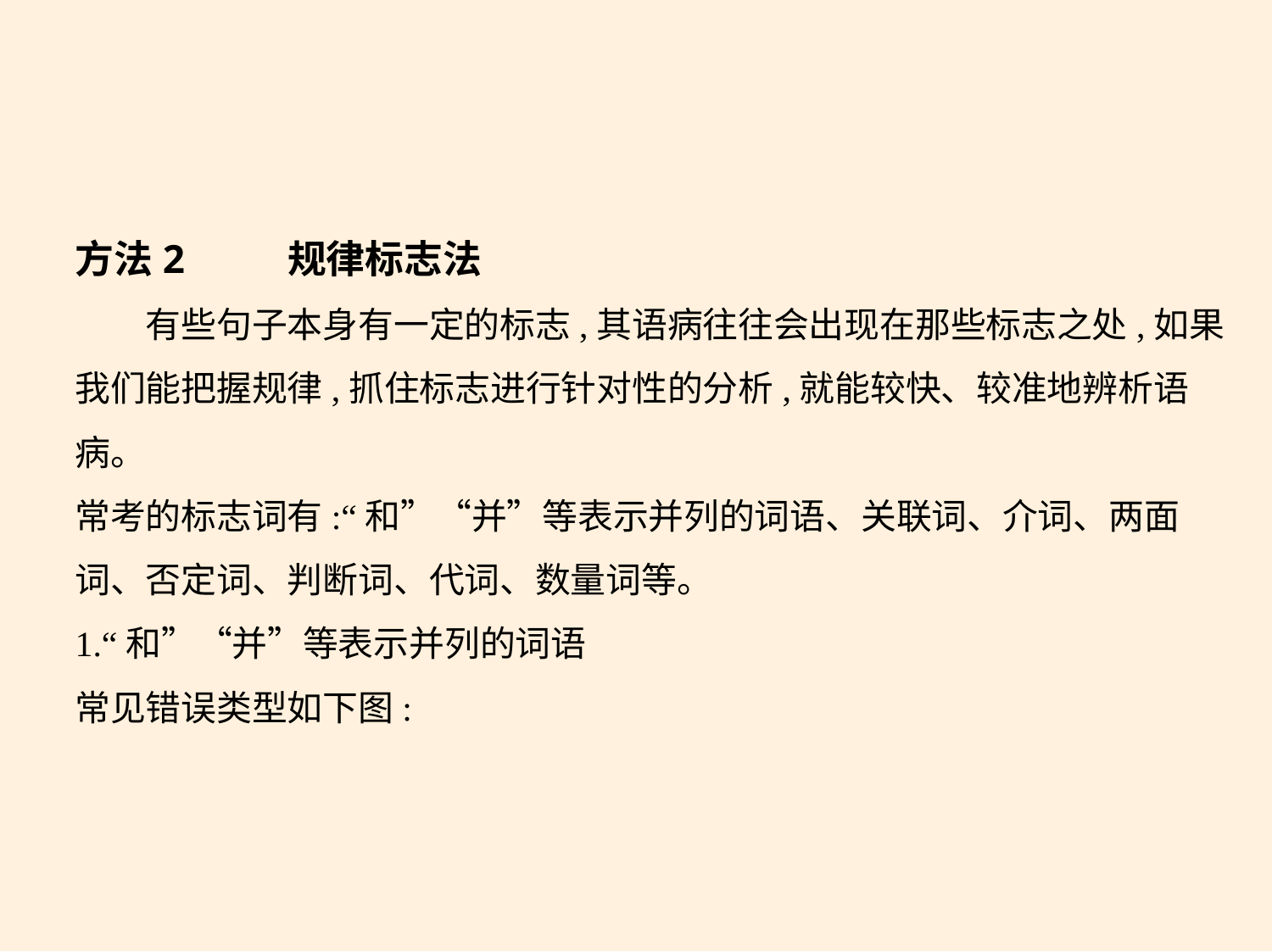

方法2    规律标志法
　　有些句子本身有一定的标志,其语病往往会出现在那些标志之处,如果
我们能把握规律,抓住标志进行针对性的分析,就能较快、较准地辨析语
病。
常考的标志词有:“和”“并”等表示并列的词语、关联词、介词、两面
词、否定词、判断词、代词、数量词等。
1.“和”“并”等表示并列的词语
常见错误类型如下图: